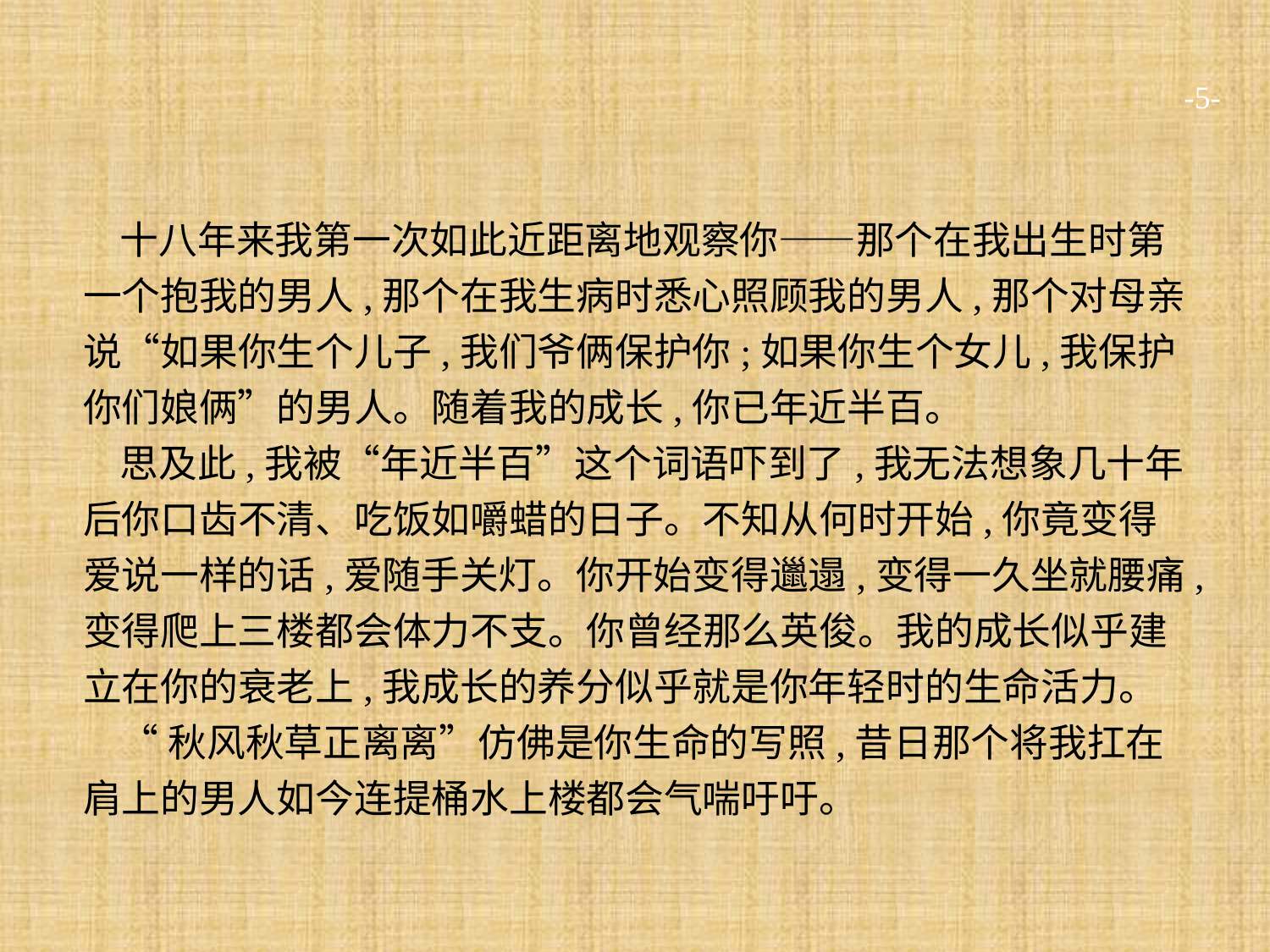

-5-
十八年来我第一次如此近距离地观察你——那个在我出生时第一个抱我的男人,那个在我生病时悉心照顾我的男人,那个对母亲说“如果你生个儿子,我们爷俩保护你;如果你生个女儿,我保护你们娘俩”的男人。随着我的成长,你已年近半百。
思及此,我被“年近半百”这个词语吓到了,我无法想象几十年后你口齿不清、吃饭如嚼蜡的日子。不知从何时开始,你竟变得爱说一样的话,爱随手关灯。你开始变得邋遢,变得一久坐就腰痛,变得爬上三楼都会体力不支。你曾经那么英俊。我的成长似乎建立在你的衰老上,我成长的养分似乎就是你年轻时的生命活力。
“秋风秋草正离离”仿佛是你生命的写照,昔日那个将我扛在肩上的男人如今连提桶水上楼都会气喘吁吁。